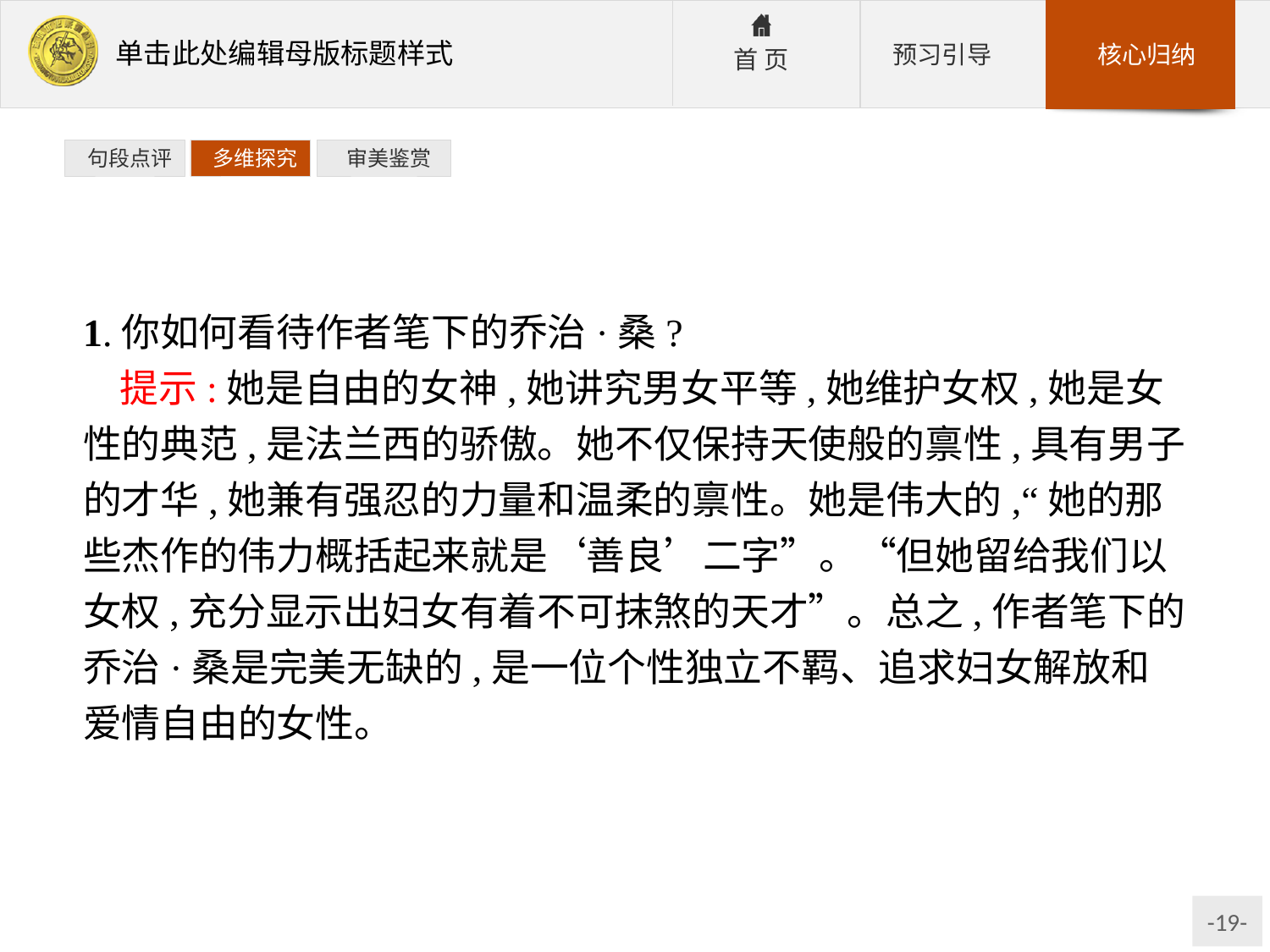

句段点评
 多维探究
 审美鉴赏
1.你如何看待作者笔下的乔治·桑?
提示:她是自由的女神,她讲究男女平等,她维护女权,她是女性的典范,是法兰西的骄傲。她不仅保持天使般的禀性,具有男子的才华,她兼有强忍的力量和温柔的禀性。她是伟大的,“她的那些杰作的伟力概括起来就是‘善良’二字”。“但她留给我们以女权,充分显示出妇女有着不可抹煞的天才”。总之,作者笔下的乔治·桑是完美无缺的,是一位个性独立不羁、追求妇女解放和爱情自由的女性。